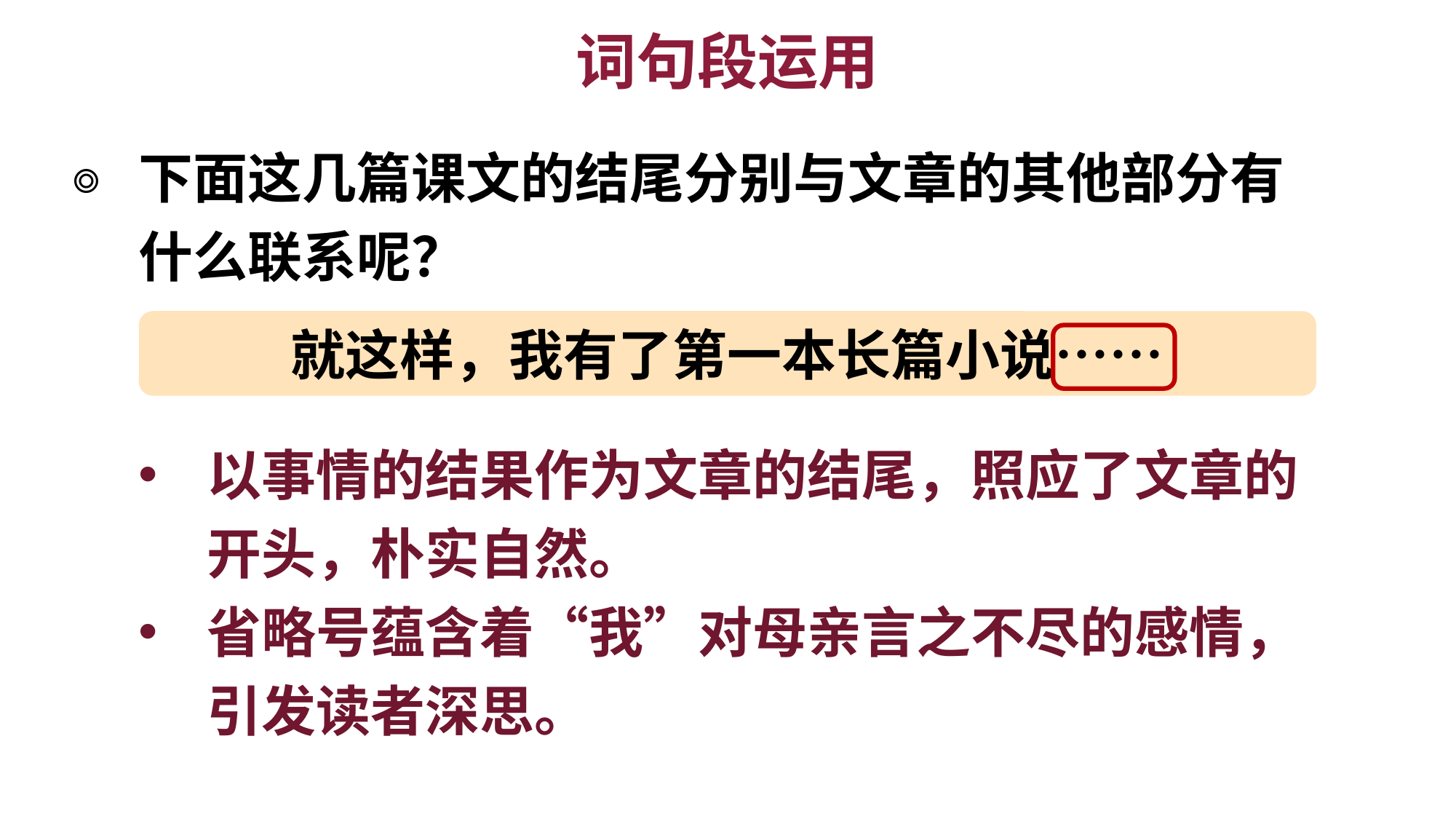

词句段运用
下面这几篇课文的结尾分别与文章的其他部分有什么联系呢？
就这样，我有了第一本长篇小说……

以事情的结果作为文章的结尾，照应了文章的开头，朴实自然。
省略号蕴含着“我”对母亲言之不尽的感情，引发读者深思。